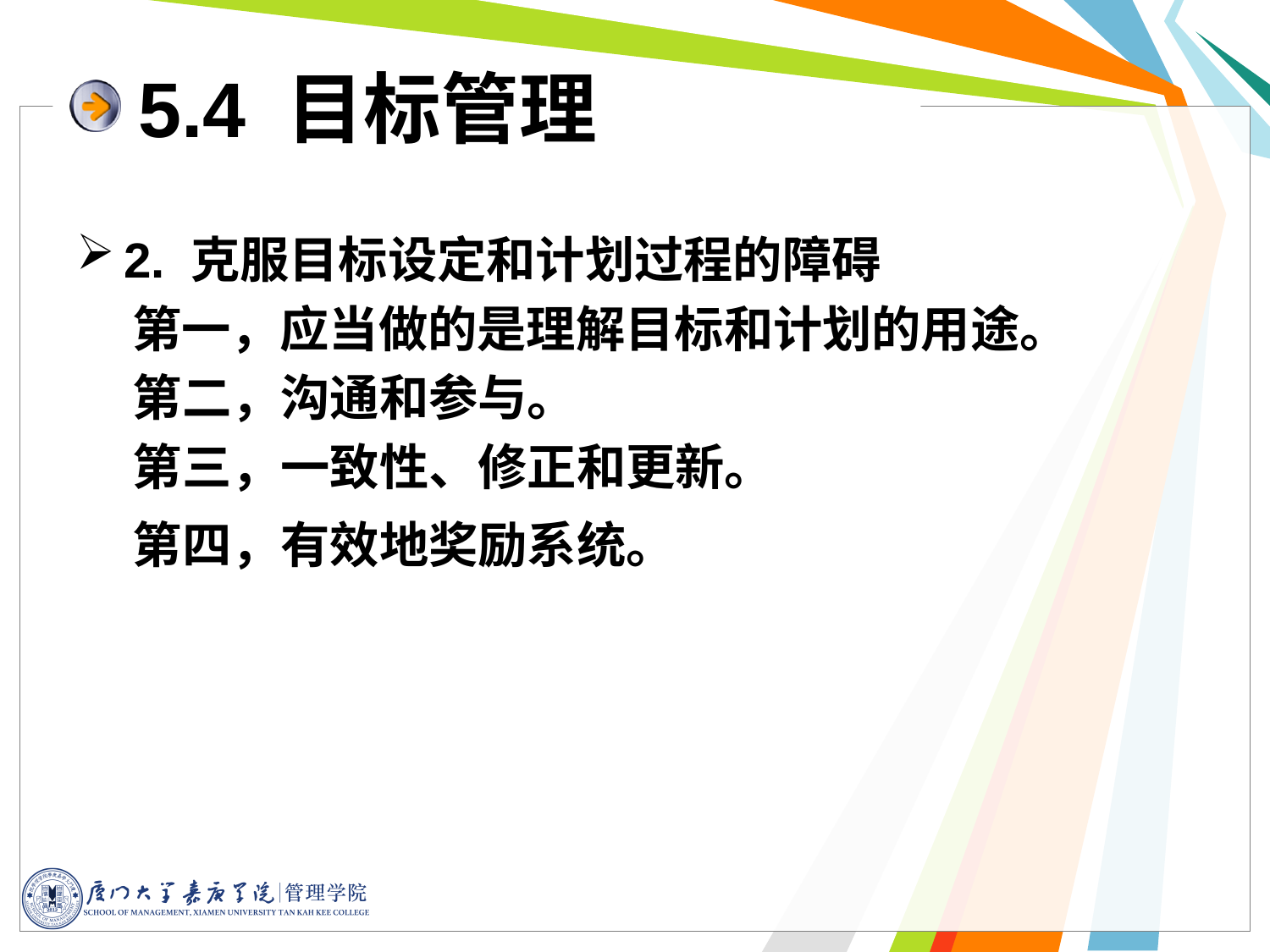

5.4 目标管理
2. 克服目标设定和计划过程的障碍
    第一，应当做的是理解目标和计划的用途。
    第二，沟通和参与。
    第三，一致性、修正和更新。
    第四，有效地奖励系统。